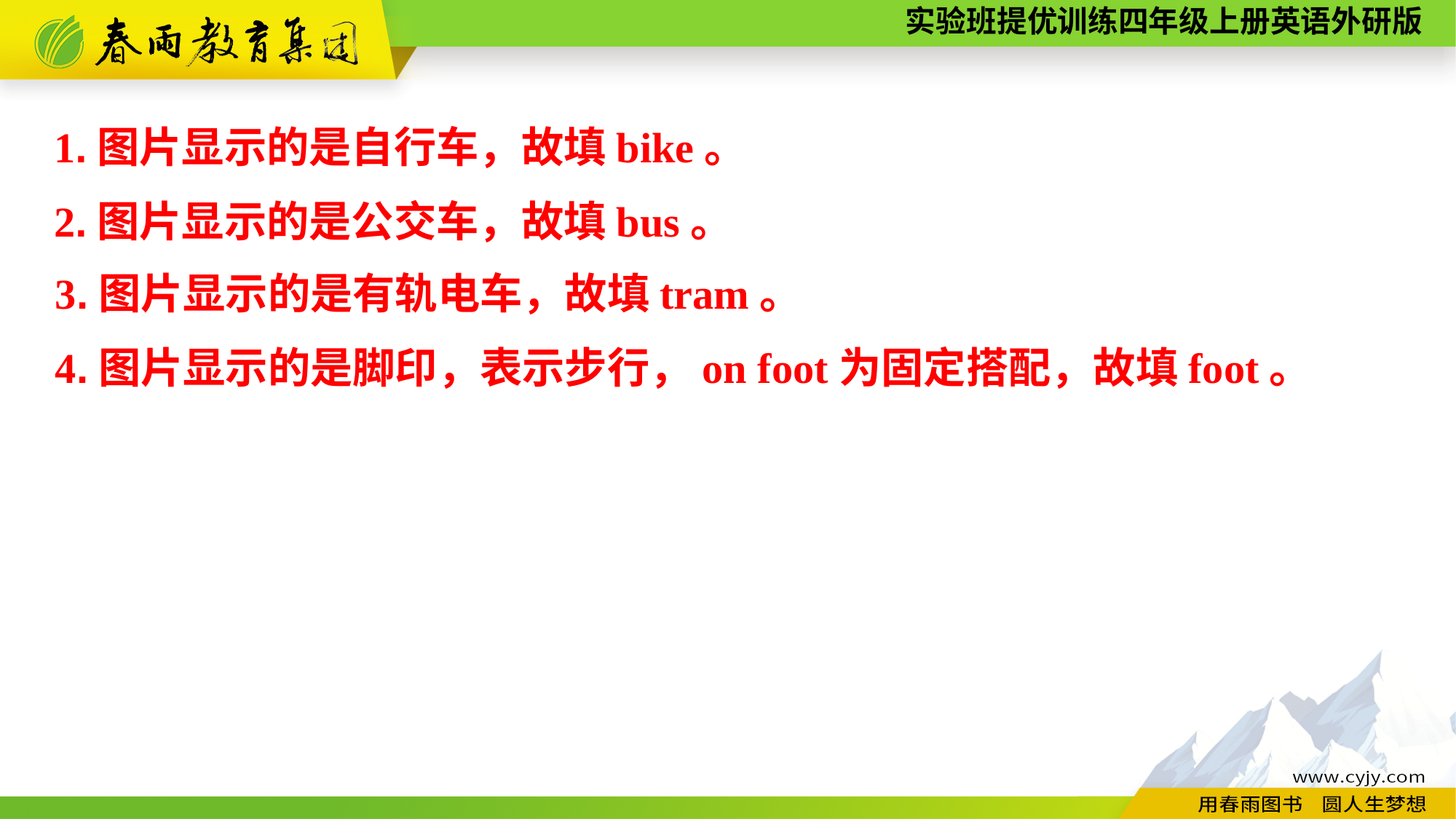

1.图片显示的是自行车，故填bike。
2.图片显示的是公交车，故填bus。
3.图片显示的是有轨电车，故填tram。
4.图片显示的是脚印，表示步行，on foot为固定搭配，故填foot。